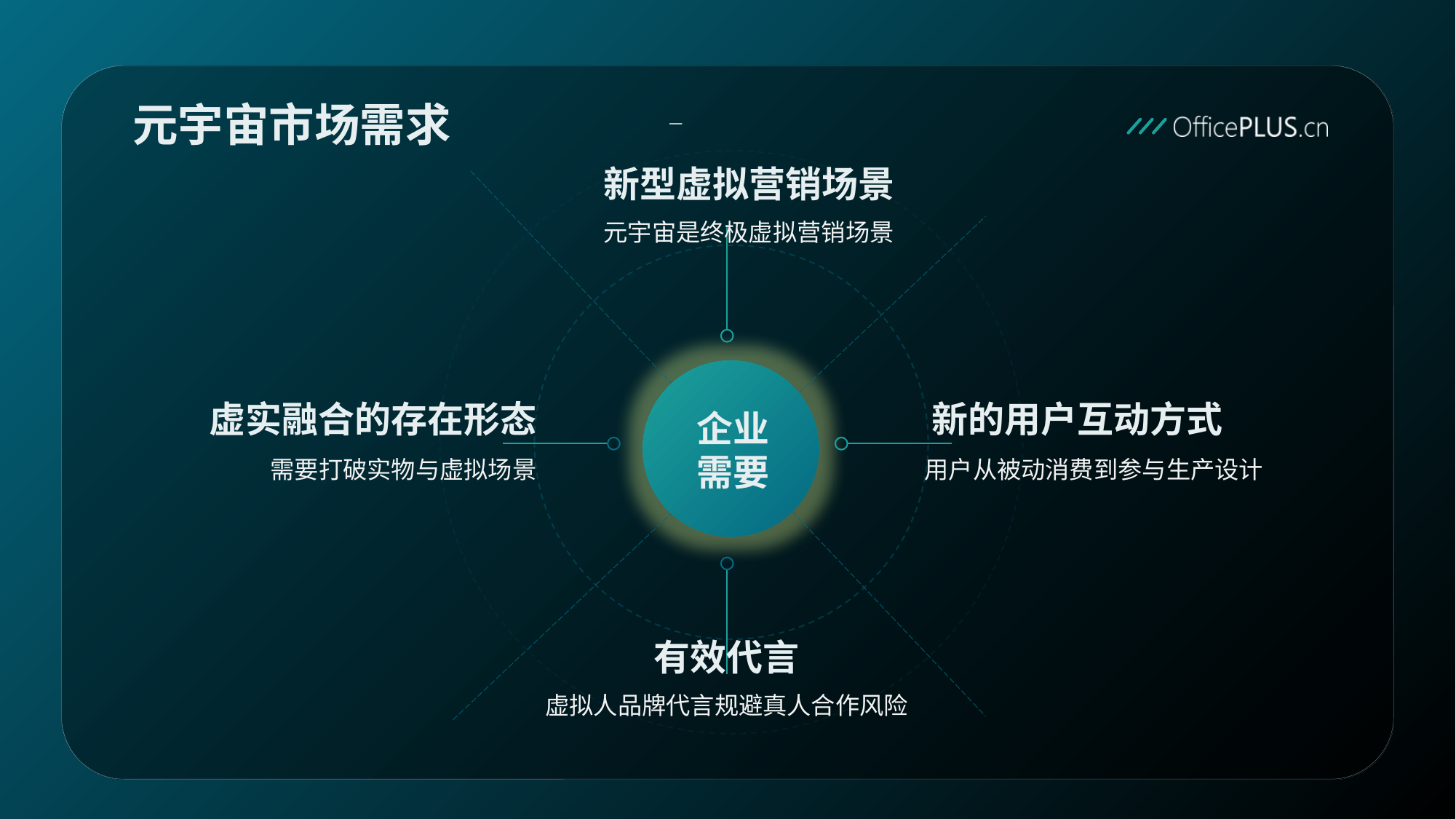

元宇宙市场需求

新型虚拟营销场景
元宇宙是终极虚拟营销场景

虚实融合的存在形态
新的用户互动方式
企业
需要

需要打破实物与虚拟场景
用户从被动消费到参与生产设计
有效代言
虚拟人品牌代言规避真人合作风险